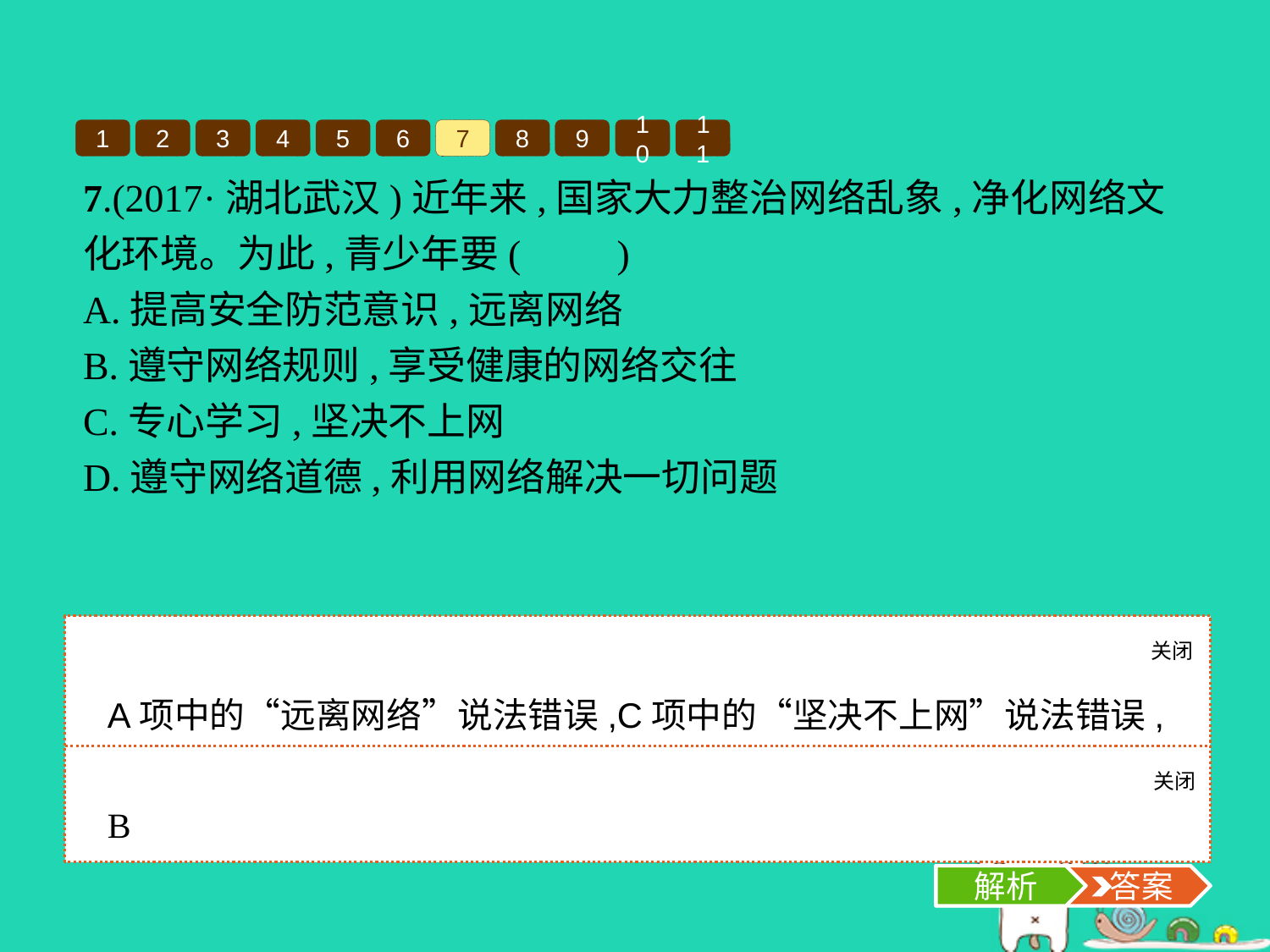

1
2
3
4
5
6
7
8
9
10
11
7.(2017·湖北武汉)近年来,国家大力整治网络乱象,净化网络文化环境。为此,青少年要(　　)
A.提高安全防范意识,远离网络
B.遵守网络规则,享受健康的网络交往
C.专心学习,坚决不上网
D.遵守网络道德,利用网络解决一切问题

关闭
解析

A项中的“远离网络”说法错误,C项中的“坚决不上网”说法错误,D项中的“解决一切问题”说法错误。故选B项。

关闭
解析
  答案

B
解析
  答案